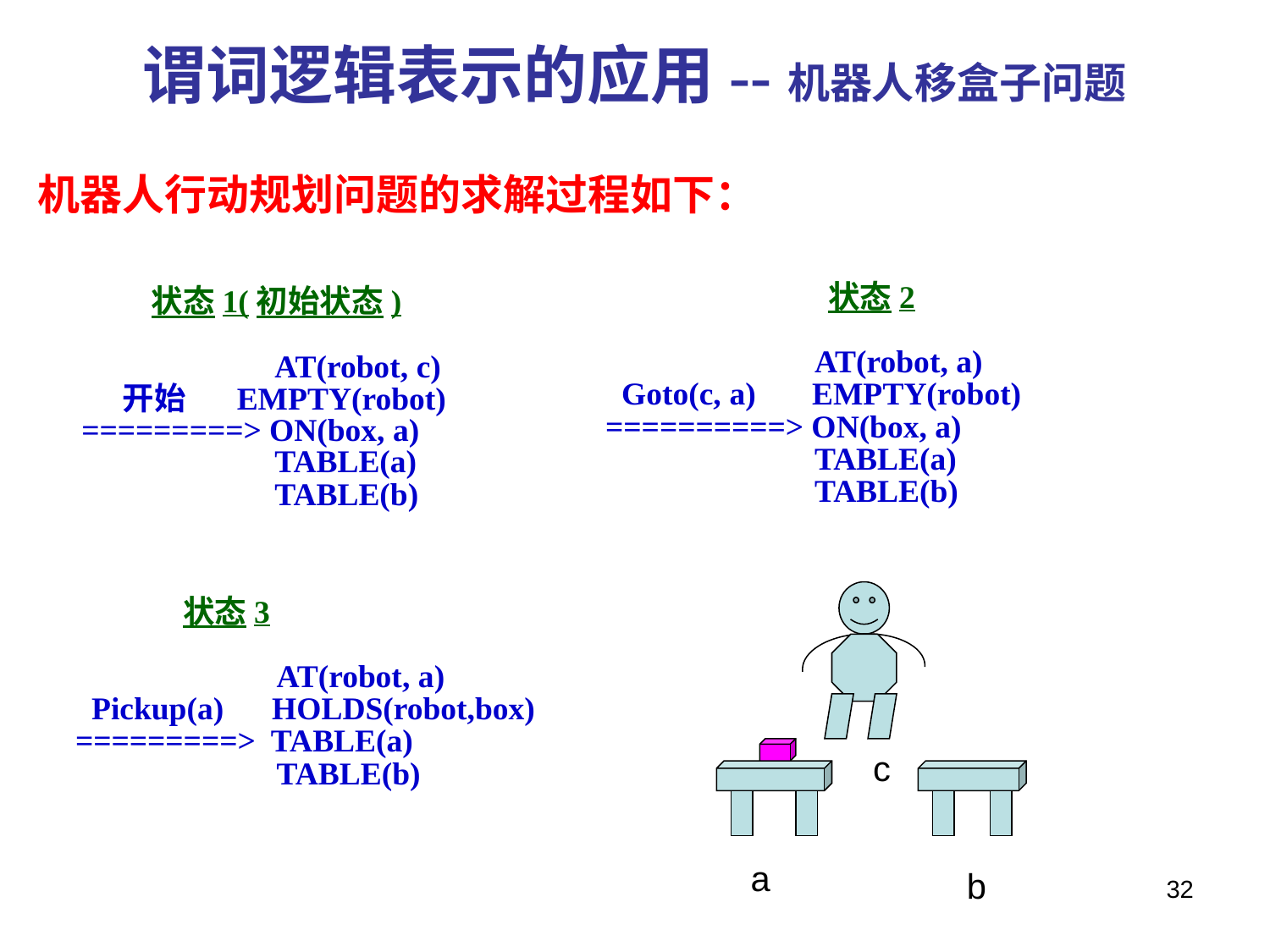

# 谓词逻辑表示的应用--机器人移盒子问题
机器人行动规划问题的求解过程如下：

                               状态2

                           AT(robot, a)
   Goto(c, a)       EMPTY(robot)
 ==========> ON(box, a)
                           TABLE(a)
                           TABLE(b)
            状态1(初始状态)

                           AT(robot, c)
        开始      EMPTY(robot)
   =========> ON(box, a)
                           TABLE(a)
                           TABLE(b)

               状态3

                          AT(robot, a)
   Pickup(a)      HOLDS(robot,box)
 =========>  TABLE(a)
                          TABLE(b)

c

a
b
32